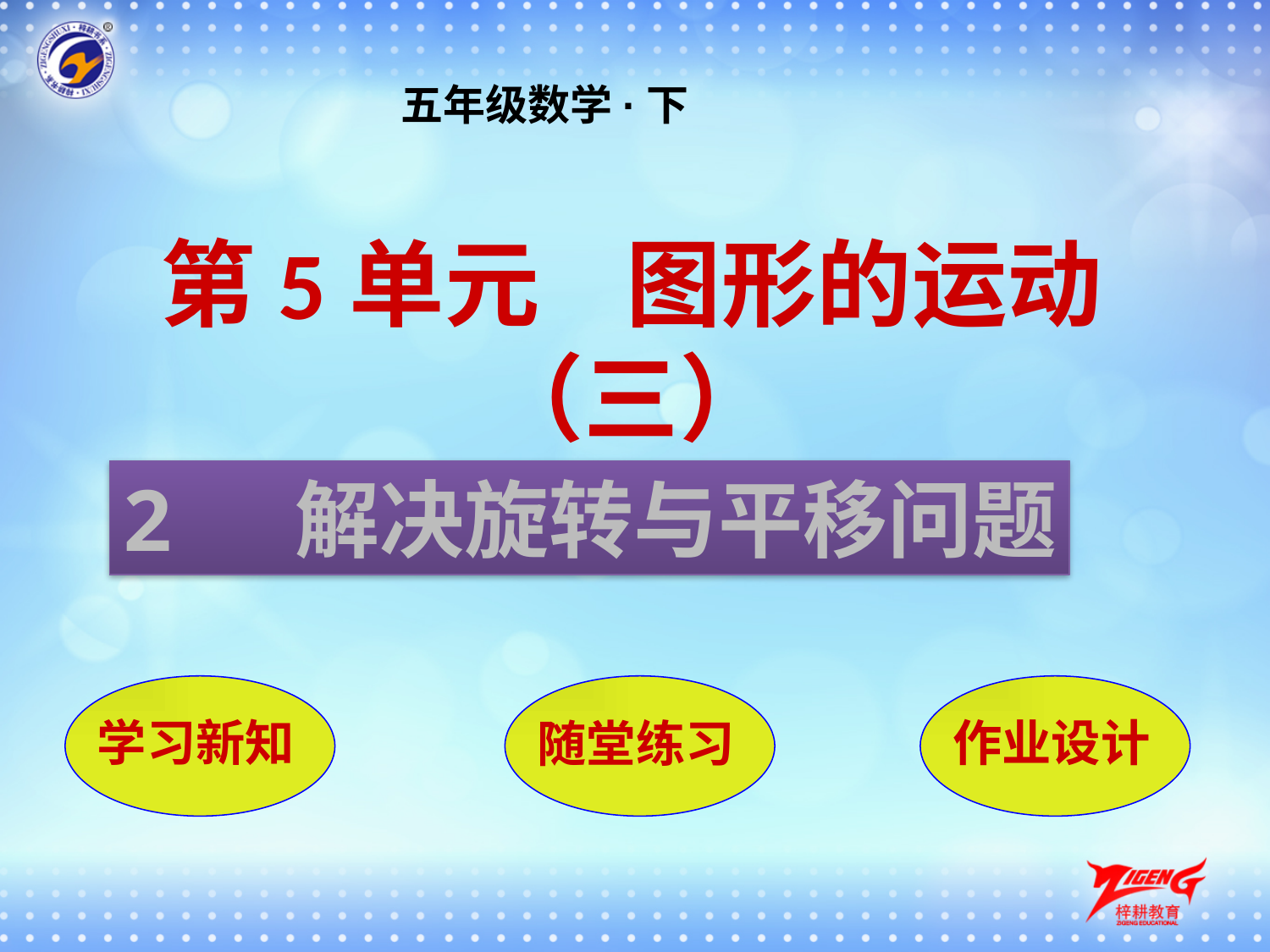

五年级数学·下
第5单元    图形的运动（三）
2  解决旋转与平移问题

学习新知

随堂练习

作业设计